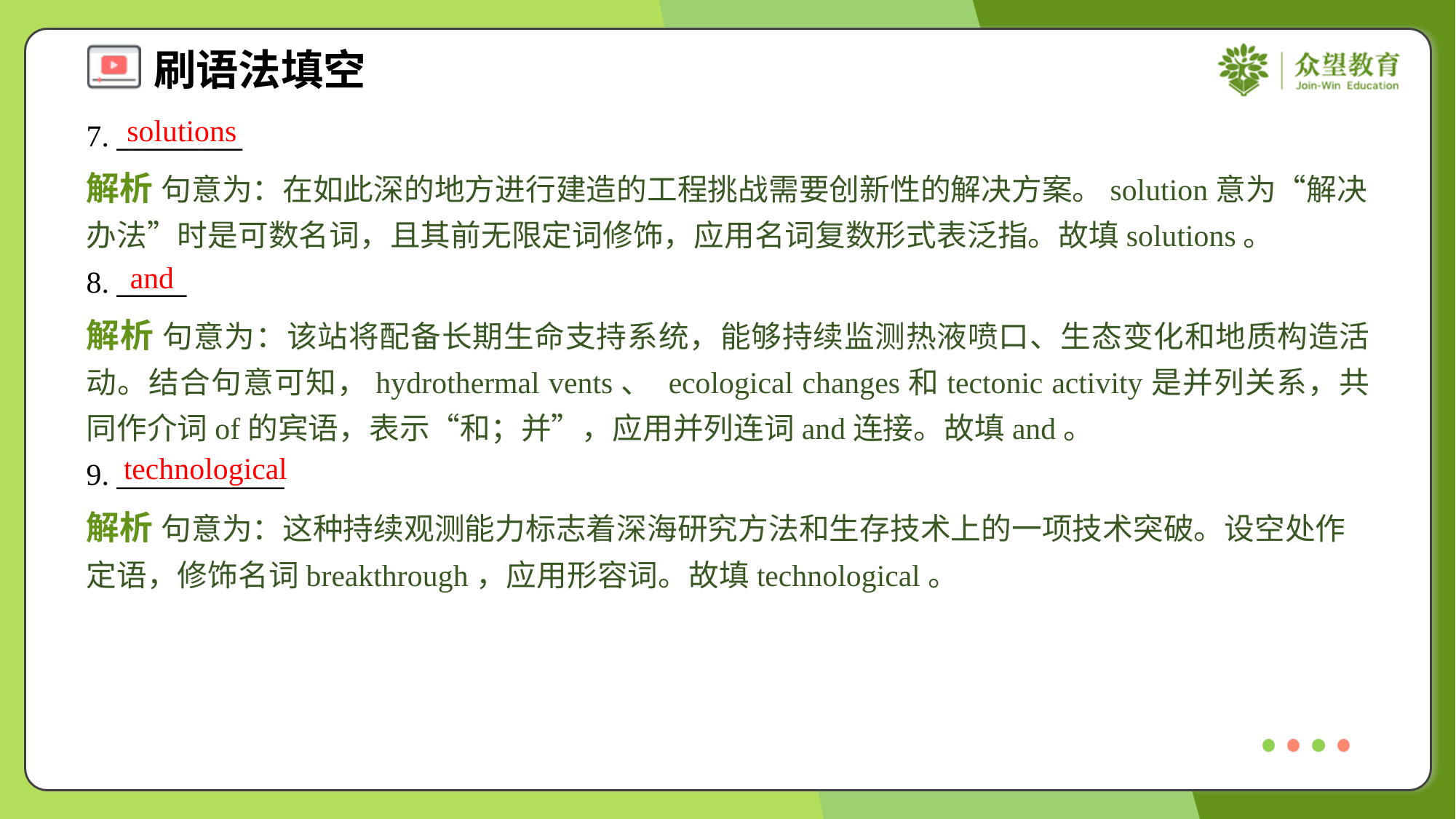

solutions
7. _________
解析 句意为：在如此深的地方进行建造的工程挑战需要创新性的解决方案。solution意为“解决办法”时是可数名词，且其前无限定词修饰，应用名词复数形式表泛指。故填solutions。
and
8. _____
解析 句意为：该站将配备长期生命支持系统，能够持续监测热液喷口、生态变化和地质构造活动。结合句意可知，hydrothermal vents、 ecological changes和tectonic activity是并列关系，共同作介词of的宾语，表示“和；并”，应用并列连词and连接。故填and。
technological
9. ____________
解析 句意为：这种持续观测能力标志着深海研究方法和生存技术上的一项技术突破。设空处作定语，修饰名词breakthrough，应用形容词。故填technological。